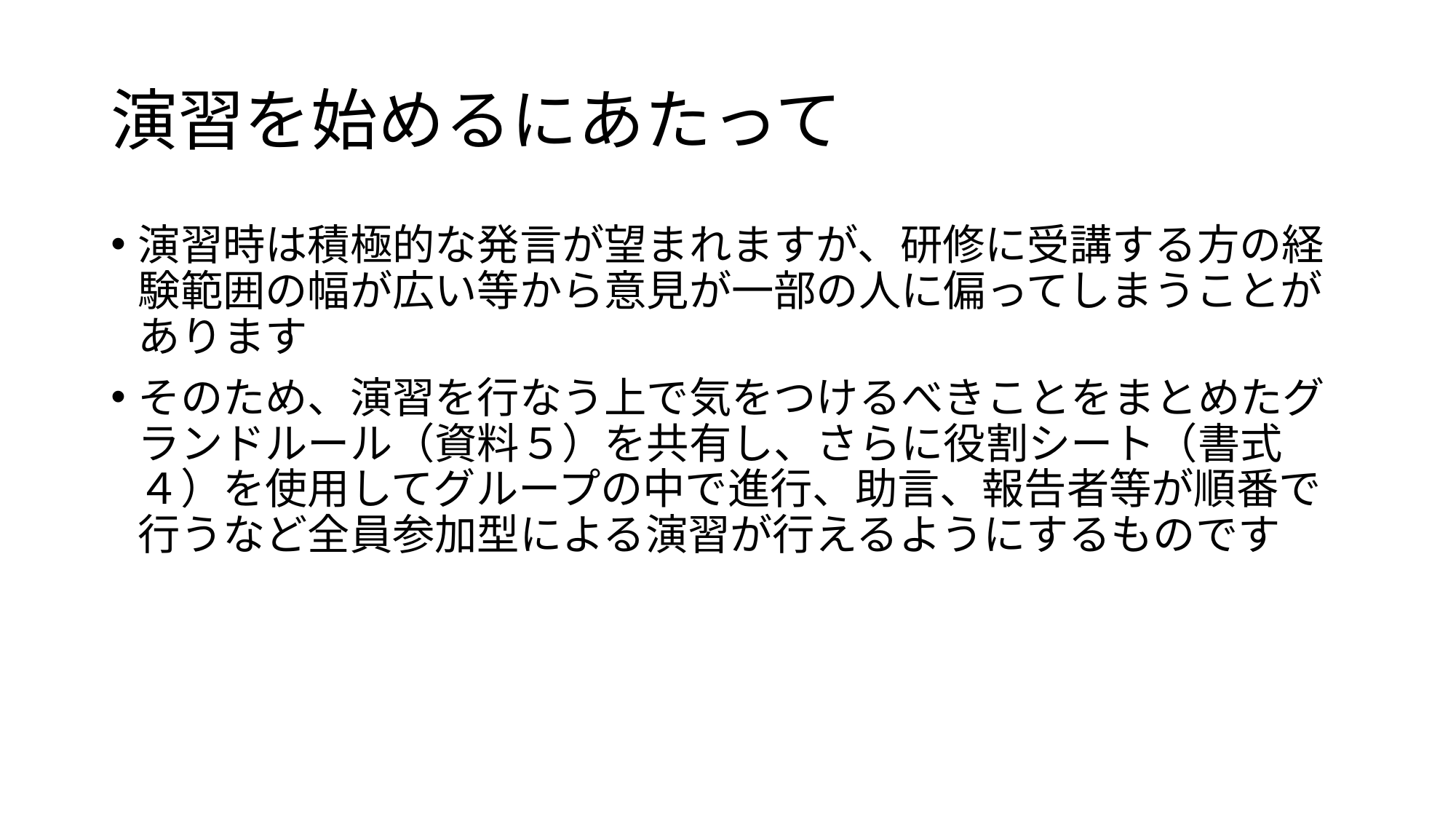

# 演習を始めるにあたって
演習時は積極的な発言が望まれますが、研修に受講する方の経験範囲の幅が広い等から意見が一部の人に偏ってしまうことがあります
そのため、演習を行なう上で気をつけるべきことをまとめたグランドルール（資料５）を共有し、さらに役割シート（書式４）を使用してグループの中で進行、助言、報告者等が順番で行うなど全員参加型による演習が行えるようにするものです